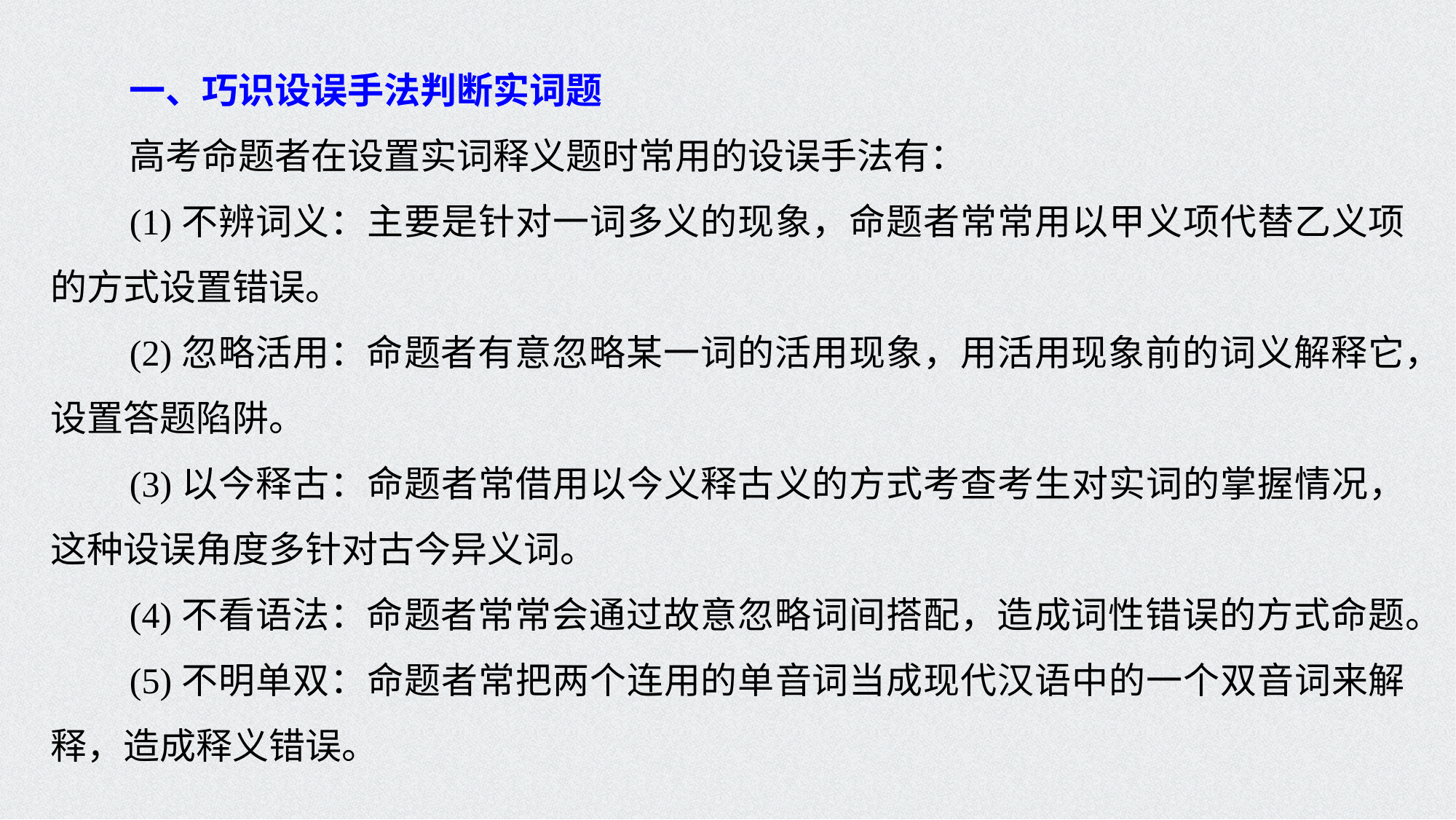

一、巧识设误手法判断实词题
高考命题者在设置实词释义题时常用的设误手法有：
(1)不辨词义：主要是针对一词多义的现象，命题者常常用以甲义项代替乙义项的方式设置错误。
(2)忽略活用：命题者有意忽略某一词的活用现象，用活用现象前的词义解释它，设置答题陷阱。
(3)以今释古：命题者常借用以今义释古义的方式考查考生对实词的掌握情况，这种设误角度多针对古今异义词。
(4)不看语法：命题者常常会通过故意忽略词间搭配，造成词性错误的方式命题。
(5)不明单双：命题者常把两个连用的单音词当成现代汉语中的一个双音词来解释，造成释义错误。